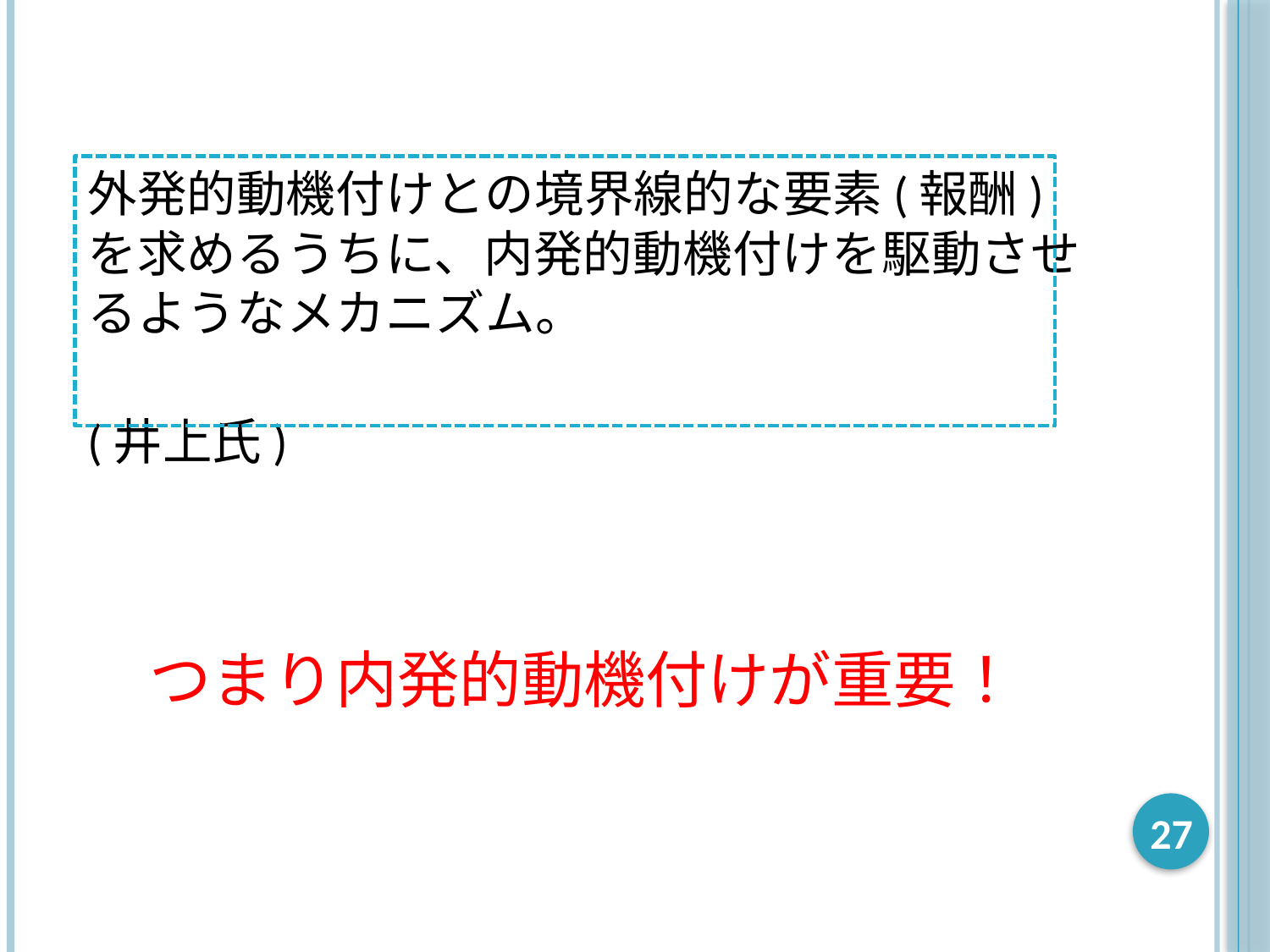

外発的動機付けとの境界線的な要素(報酬)を求めるうちに、内発的動機付けを駆動させるようなメカニズム。
　　　　　　　　　　　　　　　　　　　　(井上氏)

　つまり内発的動機付けが重要！

27